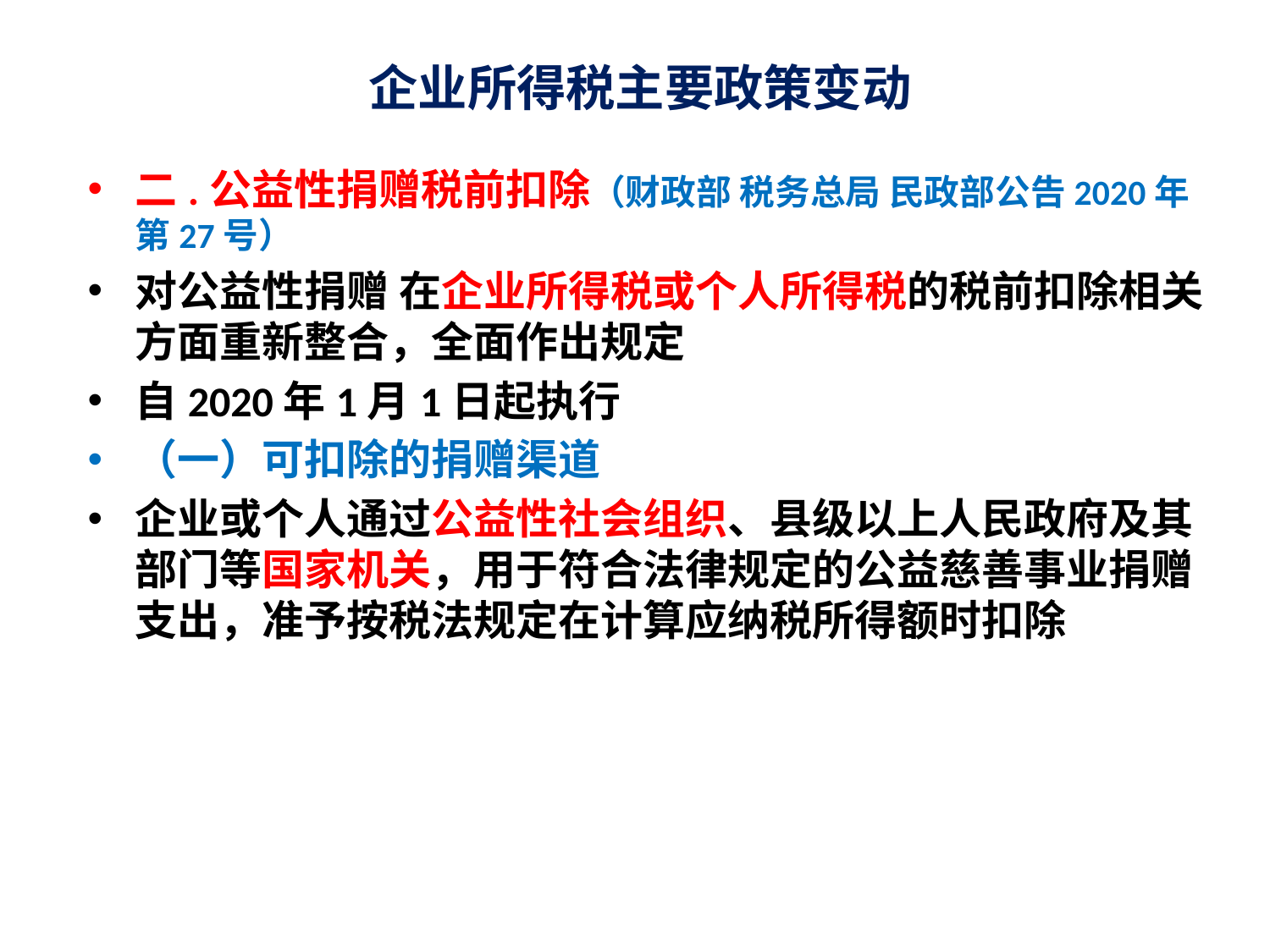

# 企业所得税主要政策变动
二.公益性捐赠税前扣除（财政部 税务总局 民政部公告2020年第27号）
对公益性捐赠 在企业所得税或个人所得税的税前扣除相关方面重新整合，全面作出规定
自2020年1月1日起执行
（一）可扣除的捐赠渠道
企业或个人通过公益性社会组织、县级以上人民政府及其部门等国家机关，用于符合法律规定的公益慈善事业捐赠支出，准予按税法规定在计算应纳税所得额时扣除